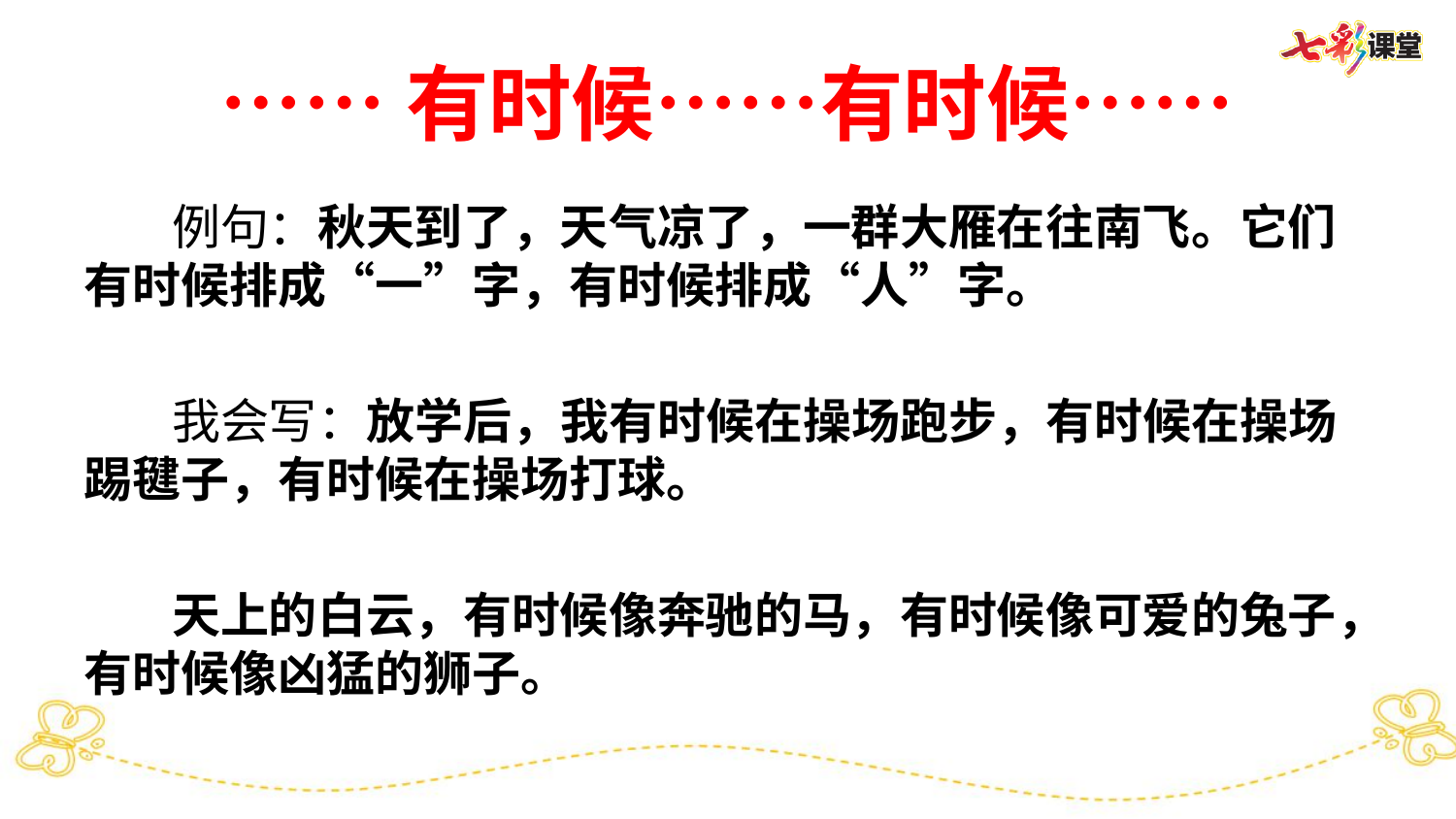

# ……有时候……有时候……
       例句：秋天到了，天气凉了，一群大雁在往南飞。它们有时候排成“一”字，有时候排成“人”字。

       我会写：放学后，我有时候在操场跑步，有时候在操场踢毽子，有时候在操场打球。

       天上的白云，有时候像奔驰的马，有时候像可爱的兔子，有时候像凶猛的狮子。